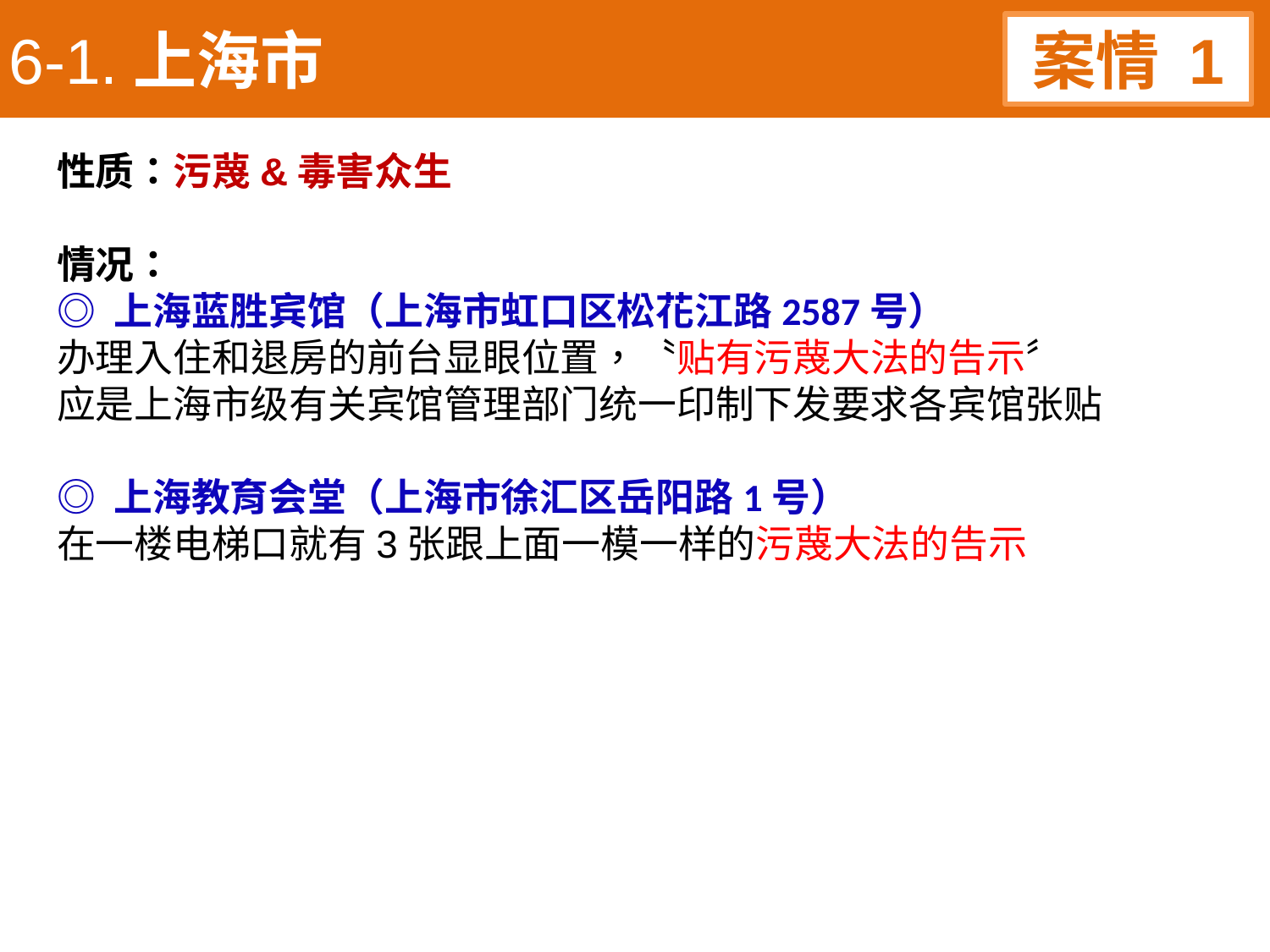

6-1.上海市
案情 1

性质：污蔑&毒害众生

情况：
◎ 上海蓝胜宾馆（上海市虹口区松花江路2587号）
办理入住和退房的前台显眼位置，〝贴有污蔑大法的告示〞
应是上海市级有关宾馆管理部门统一印制下发要求各宾馆张贴

◎ 上海教育会堂（上海市徐汇区岳阳路1号）
在一楼电梯口就有3张跟上面一模一样的污蔑大法的告示